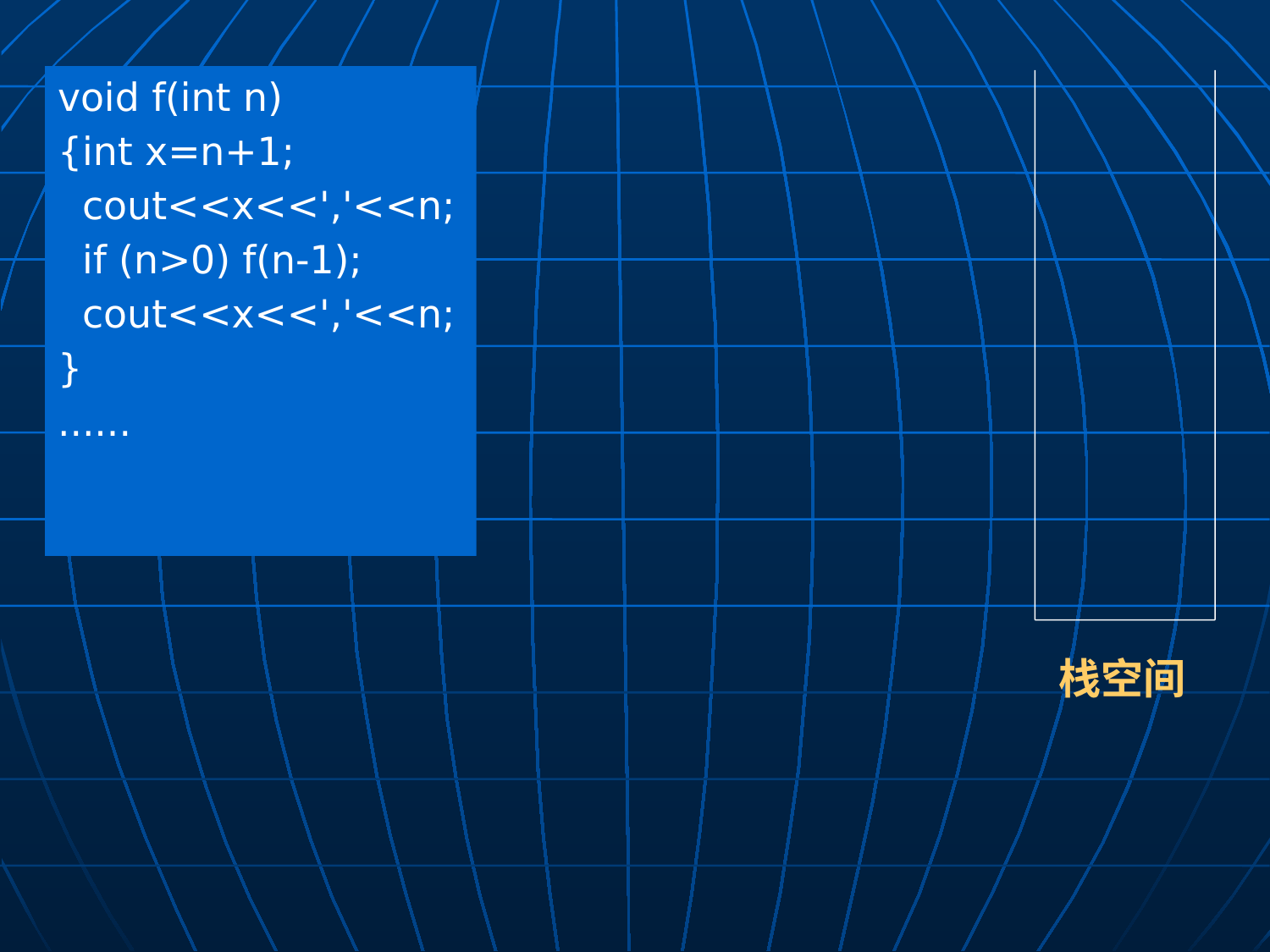

void f(int n)
{int x=n+1;
  cout<<x<<','<<n;
  if (n>0) f(n-1);
  cout<<x<<','<<n;
}
......

栈空间